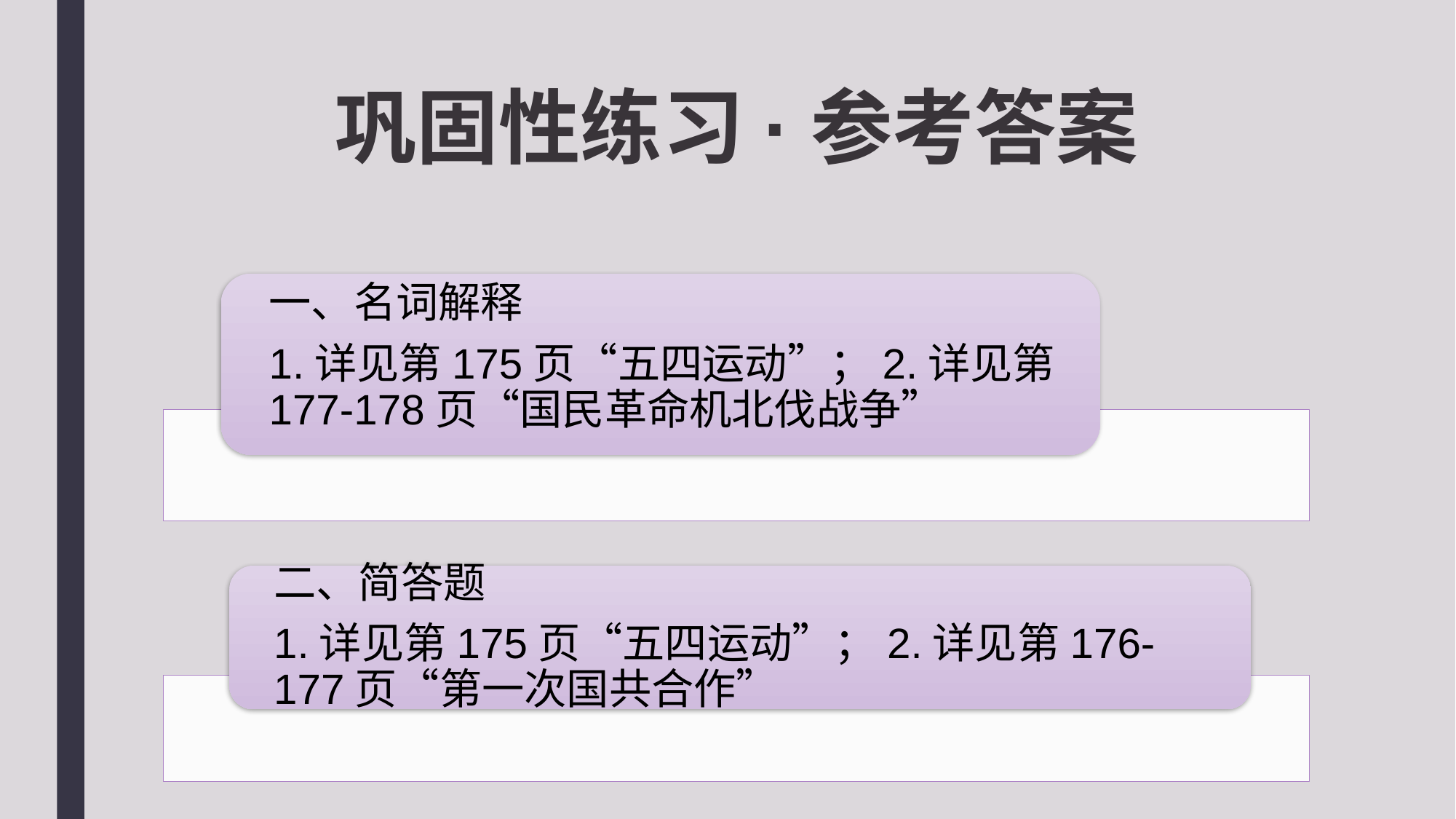

巩固性练习·参考答案

一、名词解释
1.详见第175页“五四运动”；2.详见第177-178页“国民革命机北伐战争”

二、简答题
1.详见第175页“五四运动”；2.详见第176-177页“第一次国共合作”